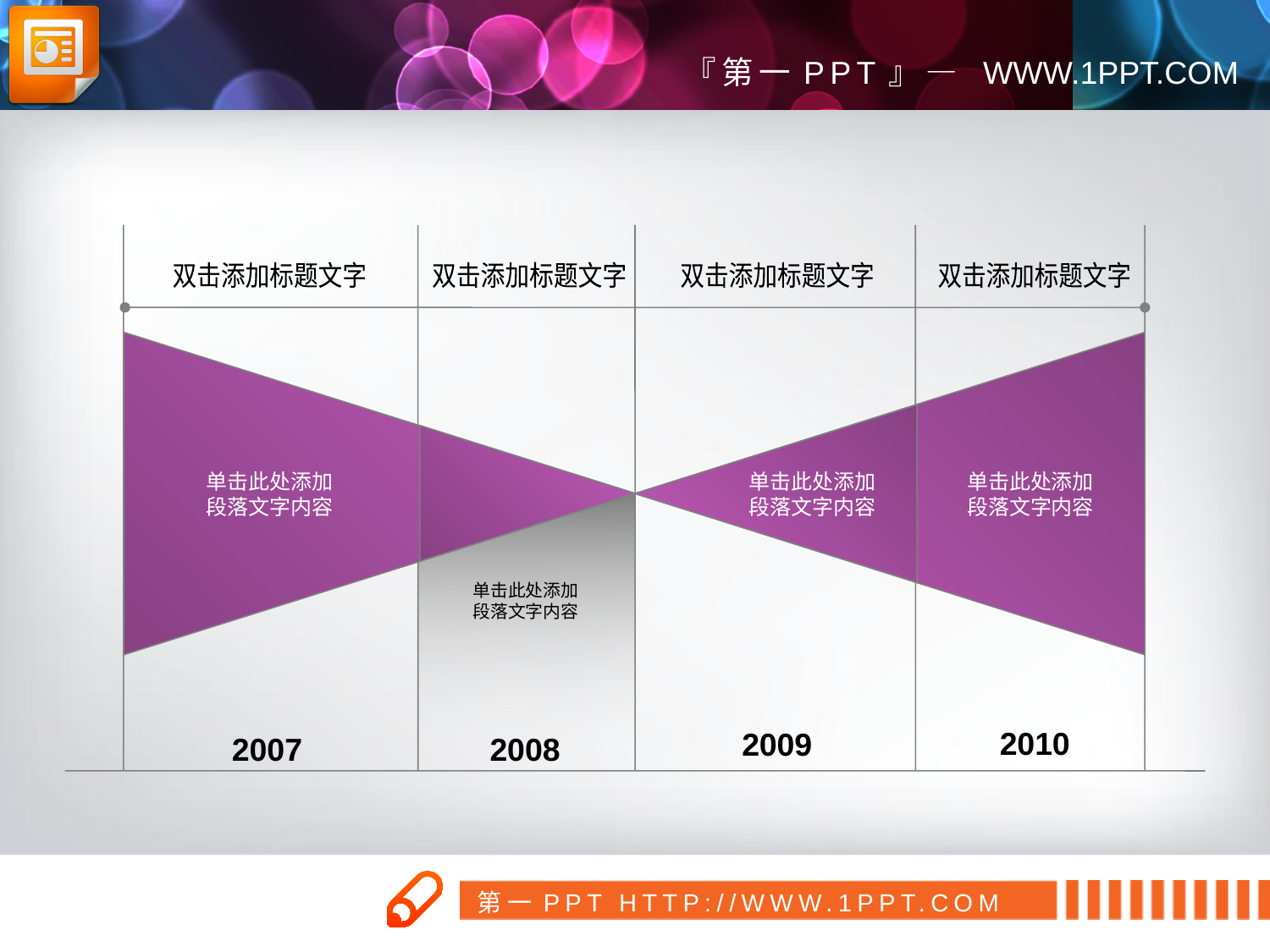

双击添加标题文字
双击添加标题文字
双击添加标题文字
双击添加标题文字

单击此处添加段落文字内容
单击此处添加段落文字内容
单击此处添加段落文字内容

单击此处添加
段落文字内容
2010
2009
2007
2008